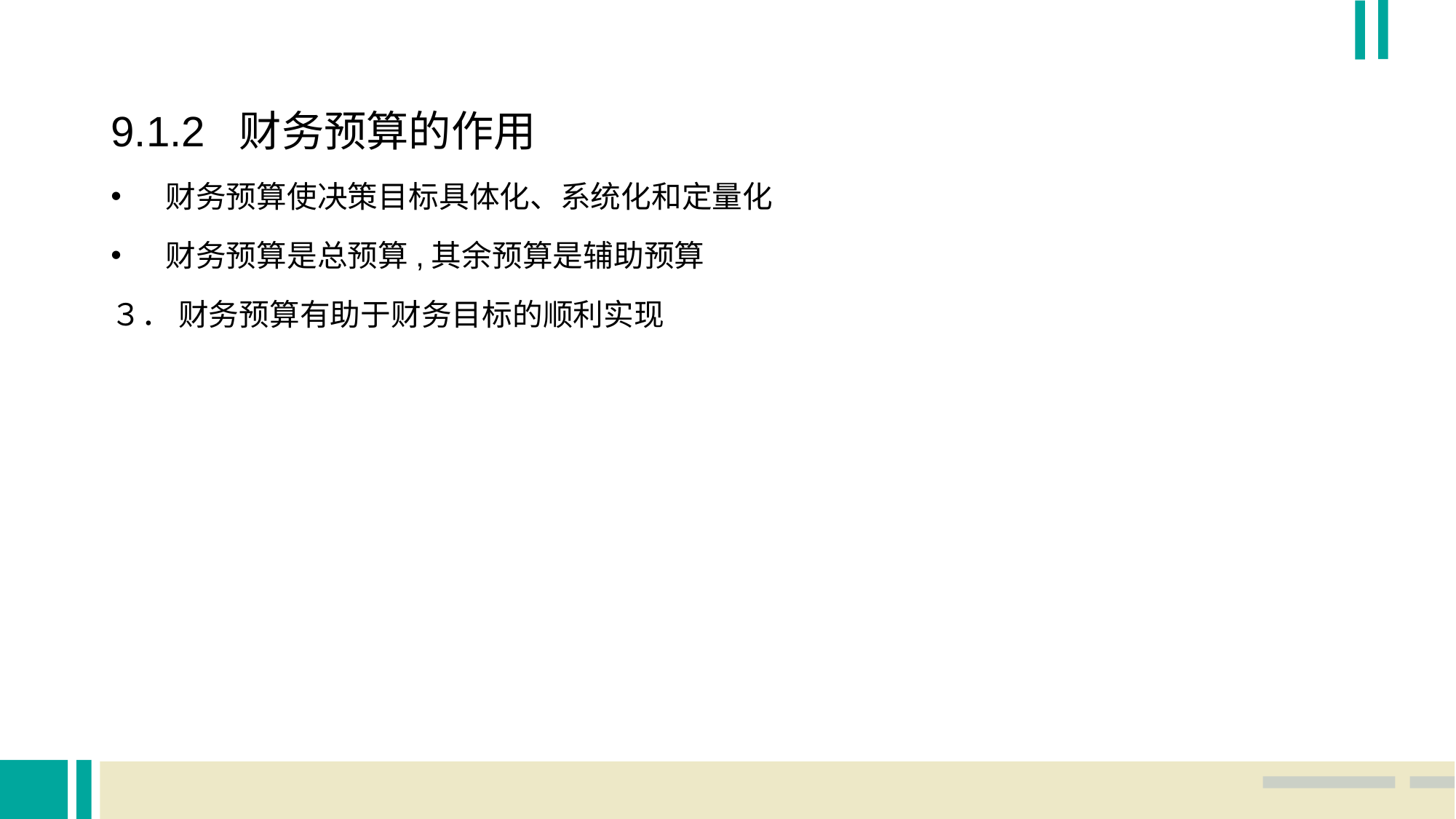

9.1.2  财务预算的作用
财务预算使决策目标具体化、系统化和定量化
财务预算是总预算,其余预算是辅助预算
３． 财务预算有助于财务目标的顺利实现